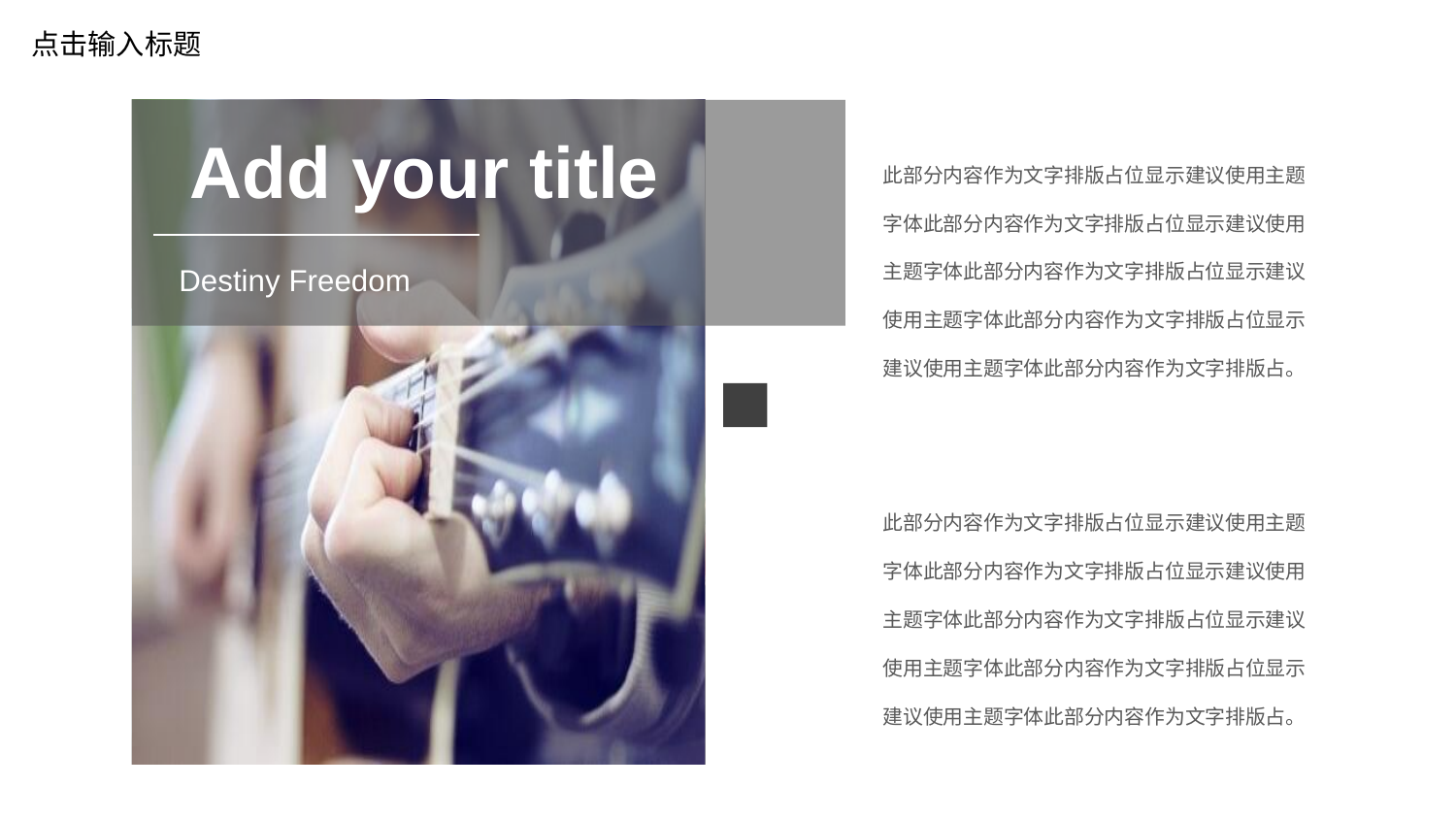

点击输入标题

Add your title
此部分内容作为文字排版占位显示建议使用主题字体此部分内容作为文字排版占位显示建议使用主题字体此部分内容作为文字排版占位显示建议使用主题字体此部分内容作为文字排版占位显示建议使用主题字体此部分内容作为文字排版占。
Destiny Freedom

此部分内容作为文字排版占位显示建议使用主题字体此部分内容作为文字排版占位显示建议使用主题字体此部分内容作为文字排版占位显示建议使用主题字体此部分内容作为文字排版占位显示建议使用主题字体此部分内容作为文字排版占。